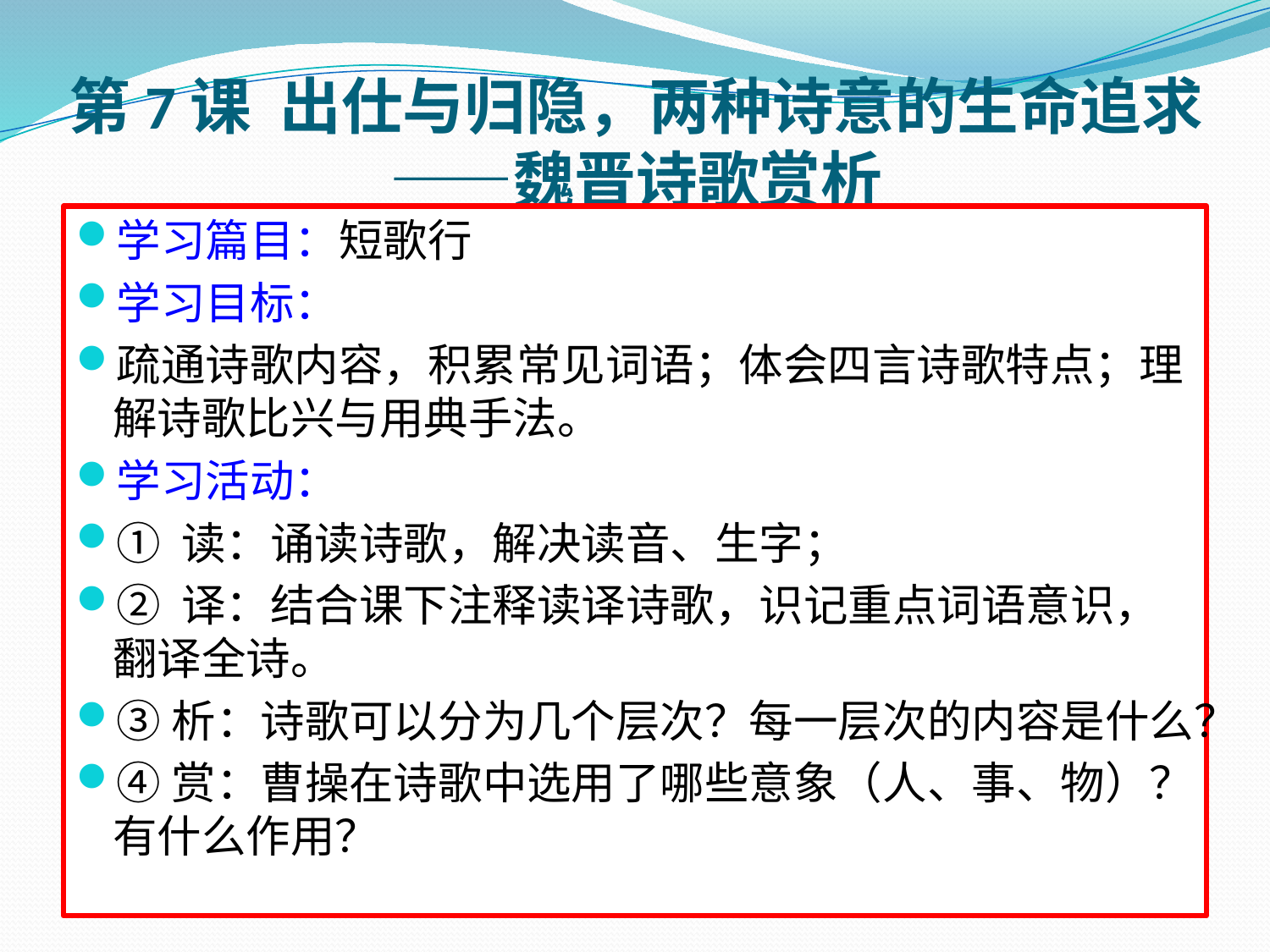

# 第7课  出仕与归隐，两种诗意的生命追求 ——魏晋诗歌赏析
学习篇目：短歌行
学习目标：
疏通诗歌内容，积累常见词语；体会四言诗歌特点；理解诗歌比兴与用典手法。
学习活动：
① 读：诵读诗歌，解决读音、生字；
② 译：结合课下注释读译诗歌，识记重点词语意识，翻译全诗。
③析：诗歌可以分为几个层次？每一层次的内容是什么？
④赏：曹操在诗歌中选用了哪些意象（人、事、物）？有什么作用？